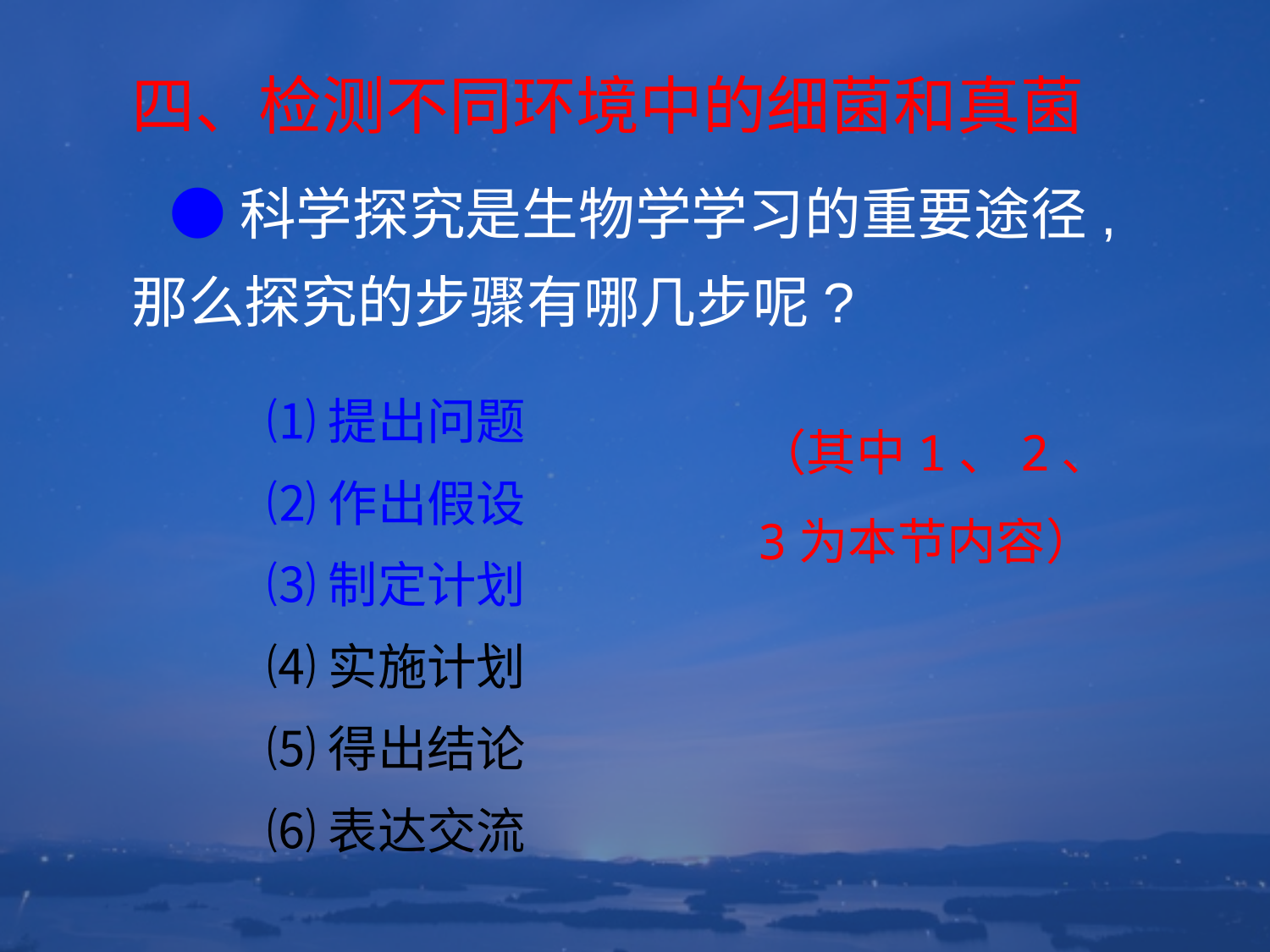

四、检测不同环境中的细菌和真菌
   ●科学探究是生物学学习的重要途径,那么探究的步骤有哪几步呢?
⑴提出问题
⑵作出假设
⑶制定计划
⑷实施计划
⑸得出结论
⑹表达交流
（其中1、2、3为本节内容）